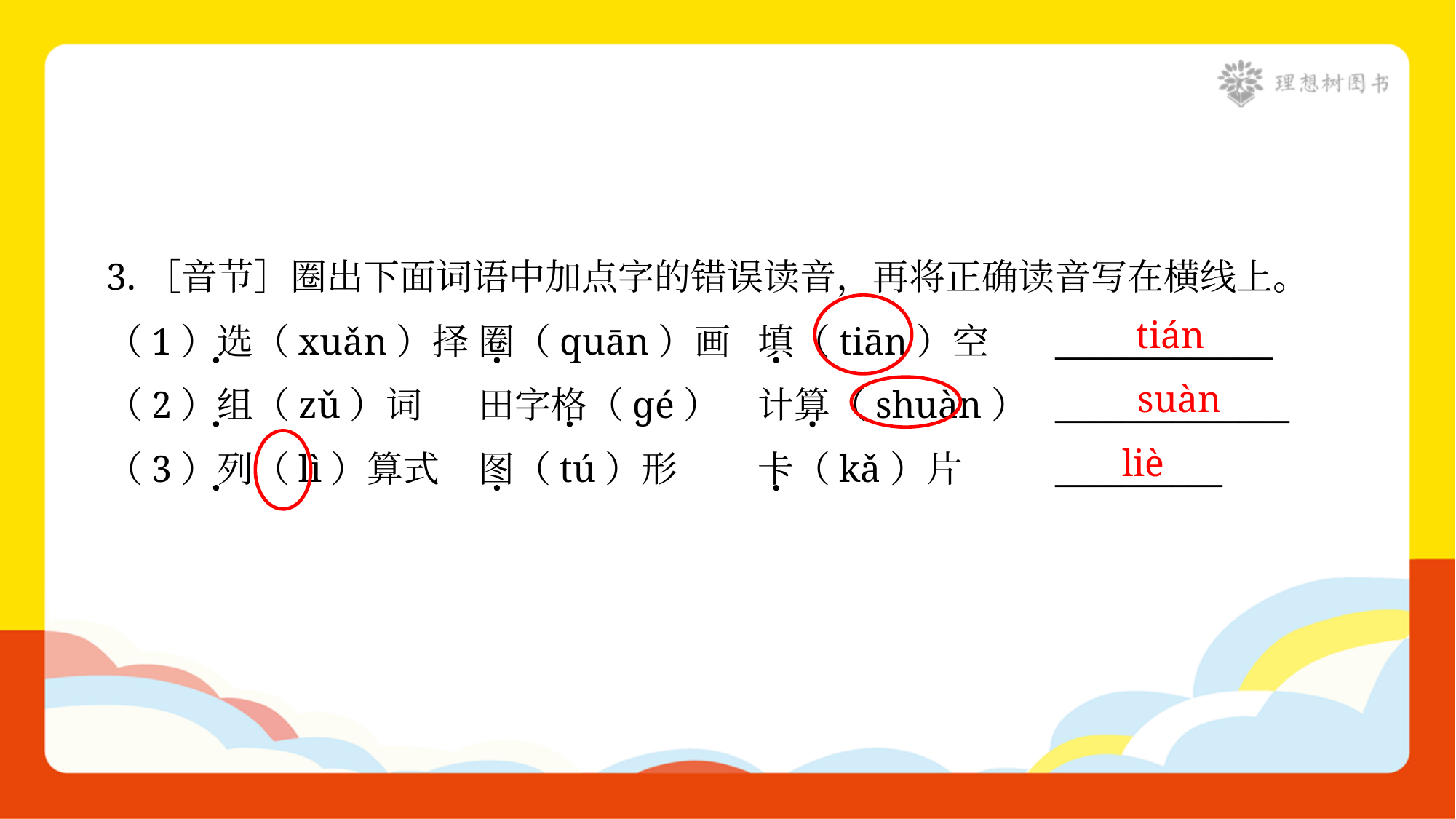

3.［音节］圈出下面词语中加点字的错误读音，再将正确读音写在横线上。
tián

（1）选（xuǎn）择	圈（quān）画	填（tiān）空	_____________
suàn

（2）组（zǔ）词	田字格（ɡé）	计算（shuàn）	______________

liè

（3）列（lì）算式	图（tú）形	卡（kǎ）片	__________